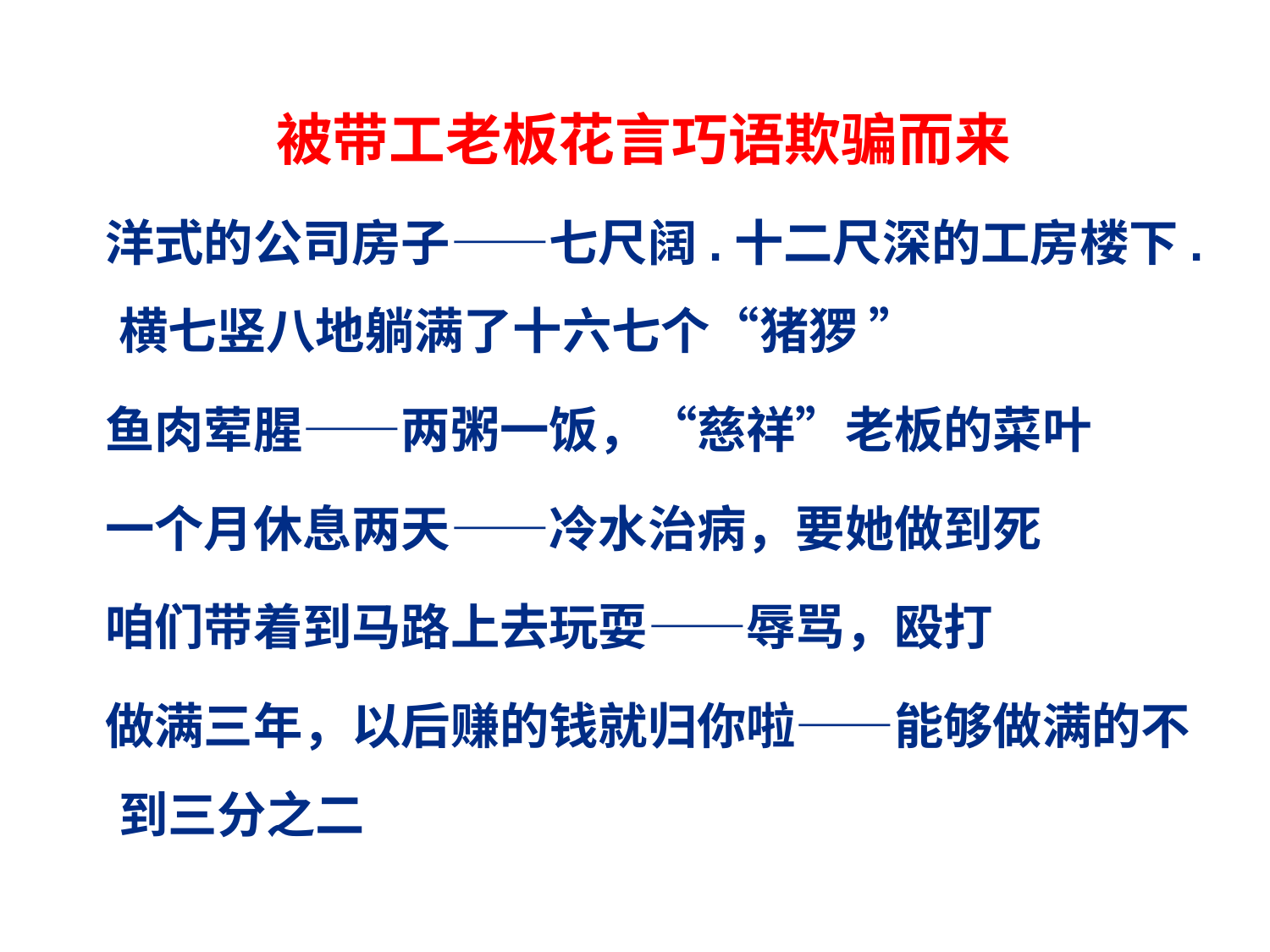

# 被带工老板花言巧语欺骗而来
  洋式的公司房子——七尺阔.十二尺深的工房楼下.横七竖八地躺满了十六七个“猪猡 ”
  鱼肉荤腥——两粥一饭，“慈祥”老板的菜叶
  一个月休息两天——冷水治病，要她做到死
  咱们带着到马路上去玩耍——辱骂，殴打
  做满三年，以后赚的钱就归你啦——能够做满的不到三分之二